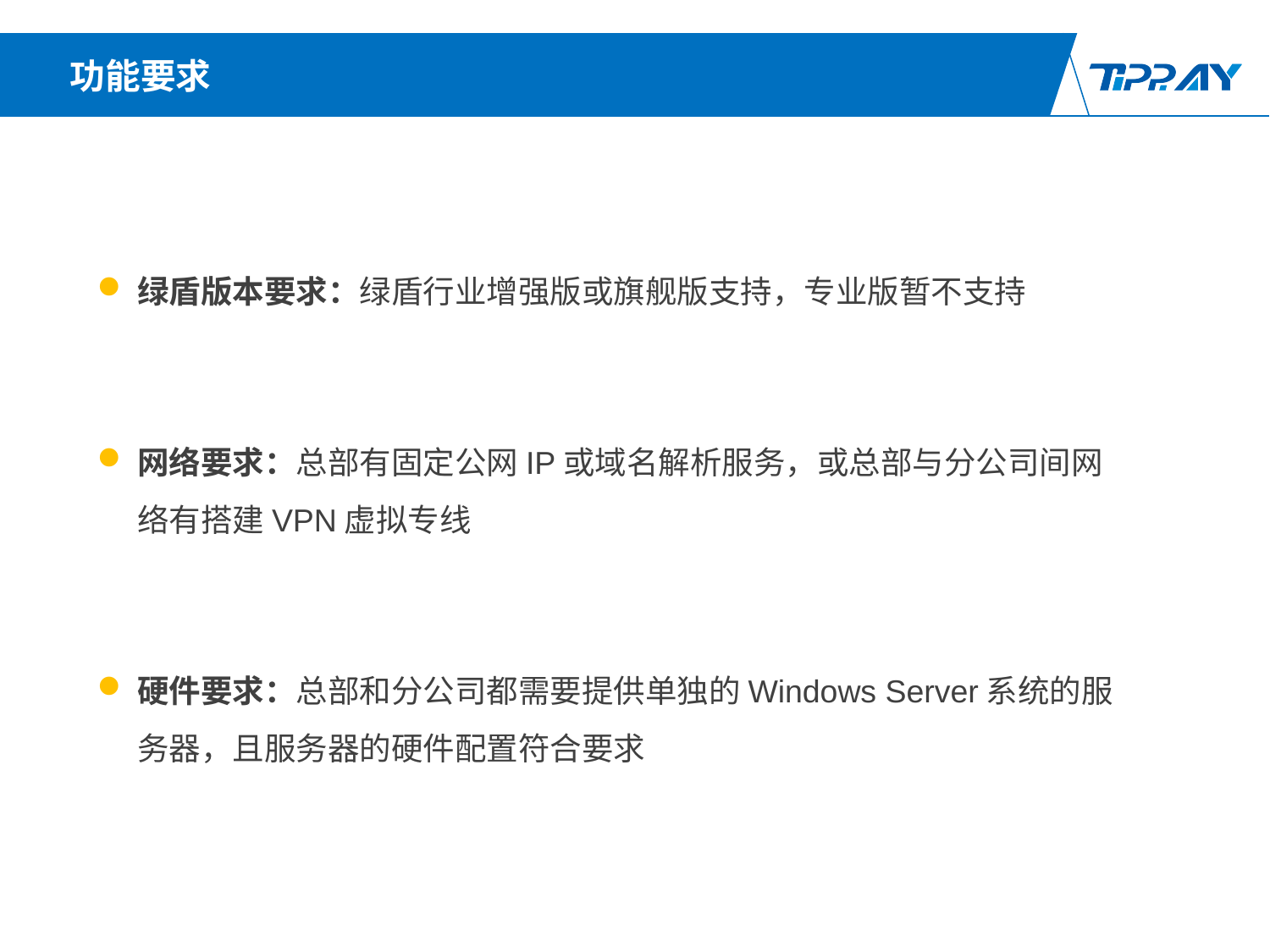

功能要求
绿盾版本要求：绿盾行业增强版或旗舰版支持，专业版暂不支持

网络要求：总部有固定公网IP或域名解析服务，或总部与分公司间网络有搭建VPN虚拟专线

硬件要求：总部和分公司都需要提供单独的Windows Server系统的服务器，且服务器的硬件配置符合要求